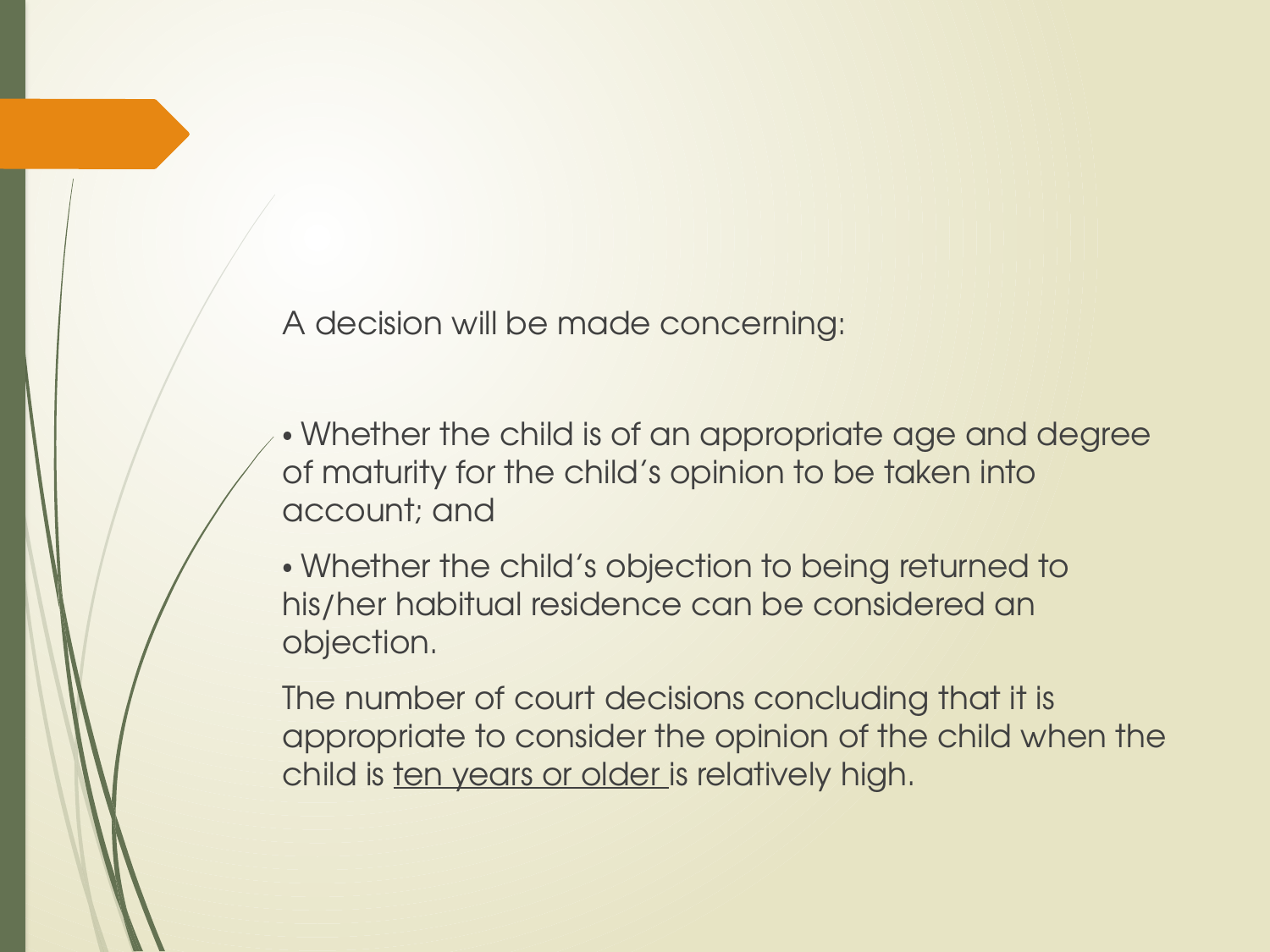

#
A decision will be made concerning:

・Whether the child is of an appropriate age and degree of maturity for the child’s opinion to be taken into account; and
・Whether the child’s objection to being returned to his/her habitual residence can be considered an objection.
The number of court decisions concluding that it is appropriate to consider the opinion of the child when the child is ten years or older is relatively high.